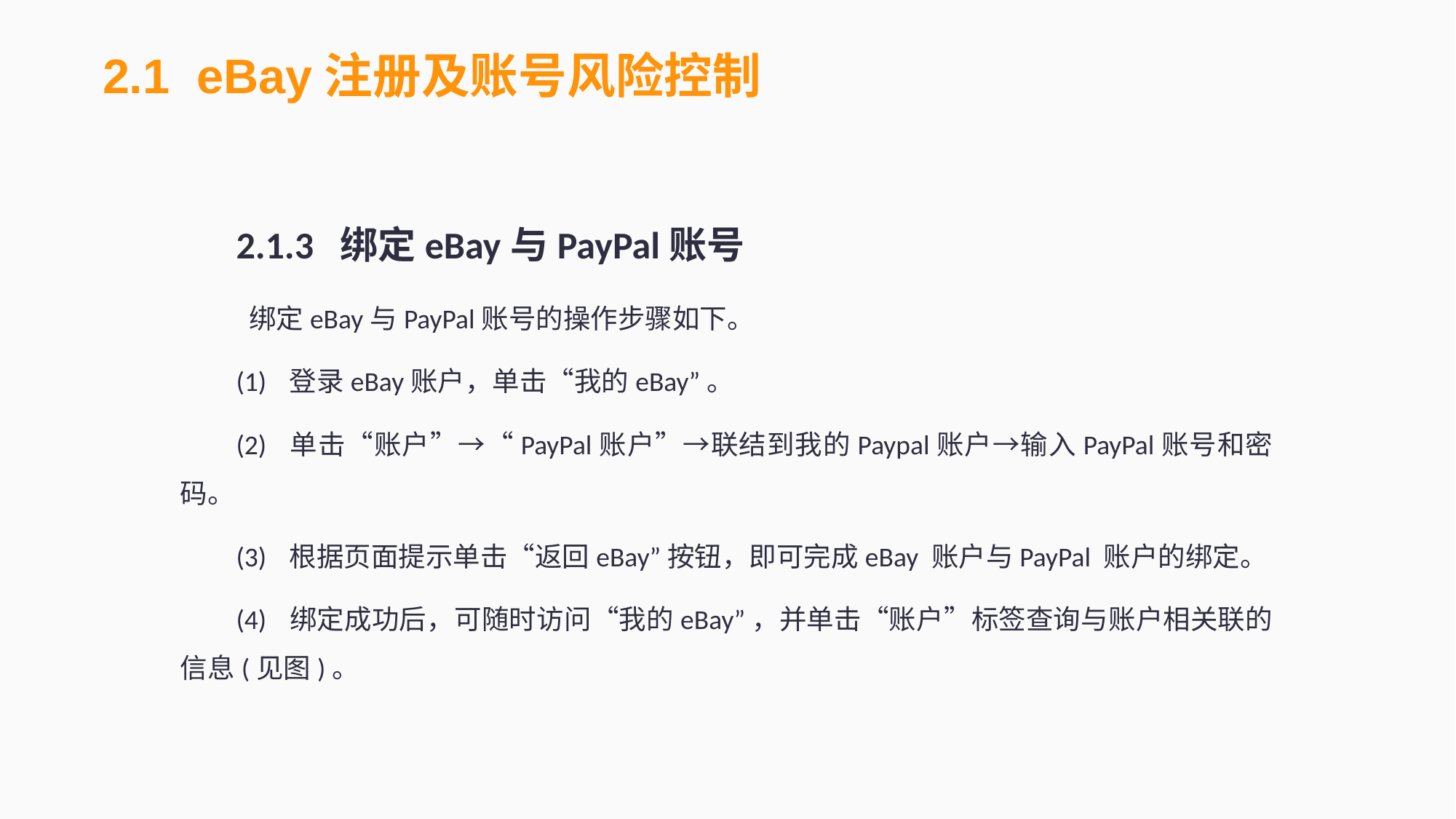

2.1  eBay注册及账号风险控制
2.1.3  绑定eBay与PayPal账号
 绑定eBay与PayPal账号的操作步骤如下。
(1)	登录eBay账户，单击“我的eBay”。
(2)	单击“账户”→“PayPal账户”→联结到我的Paypal账户→输入PayPal账号和密码。
(3)	根据页面提示单击“返回eBay”按钮，即可完成eBay 账户与PayPal 账户的绑定。
(4)	绑定成功后，可随时访问“我的eBay”，并单击“账户”标签查询与账户相关联的信息(见图)。